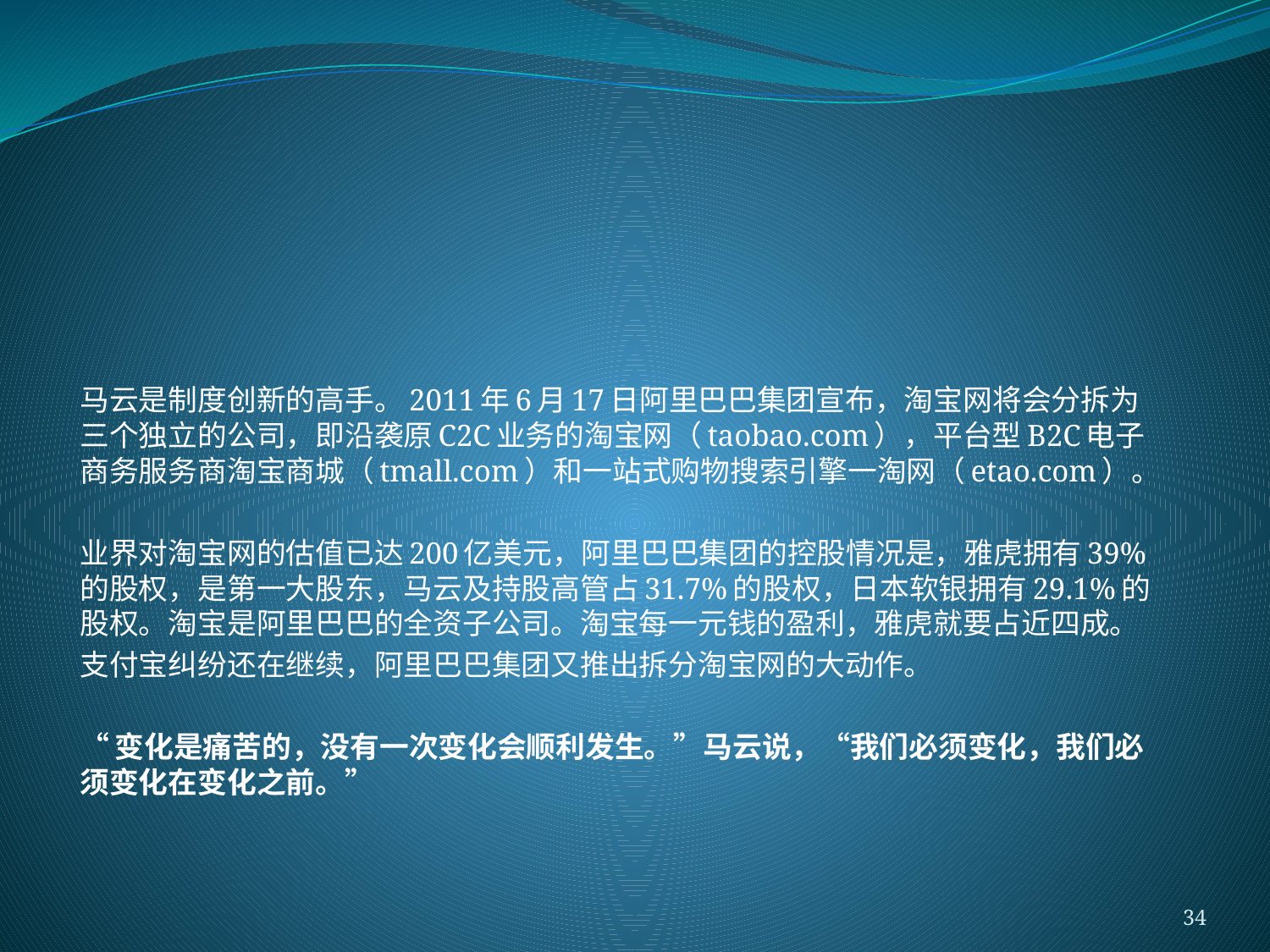

#
马云是制度创新的高手。2011年6月17日阿里巴巴集团宣布，淘宝网将会分拆为三个独立的公司，即沿袭原C2C业务的淘宝网（taobao.com），平台型B2C电子商务服务商淘宝商城（tmall.com）和一站式购物搜索引擎一淘网（etao.com）。

业界对淘宝网的估值已达200亿美元，阿里巴巴集团的控股情况是，雅虎拥有39%的股权，是第一大股东，马云及持股高管占31.7%的股权，日本软银拥有29.1%的股权。淘宝是阿里巴巴的全资子公司。淘宝每一元钱的盈利，雅虎就要占近四成。
支付宝纠纷还在继续，阿里巴巴集团又推出拆分淘宝网的大动作。

“变化是痛苦的，没有一次变化会顺利发生。”马云说，“我们必须变化，我们必须变化在变化之前。”

34